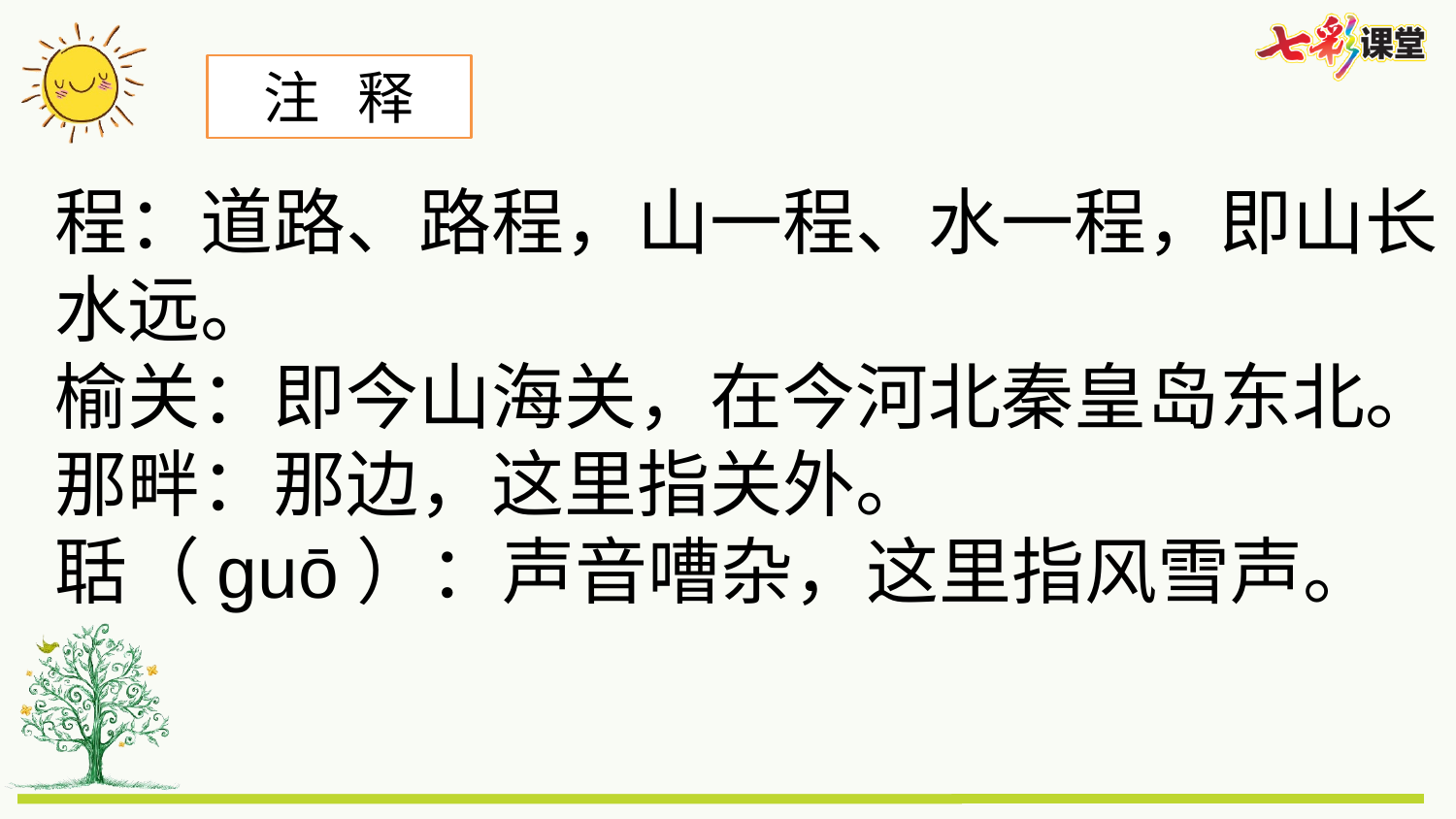

注   释
程：道路、路程，山一程、水一程，即山长水远。
榆关：即今山海关，在今河北秦皇岛东北。
那畔：那边，这里指关外。
聒（guō）：声音嘈杂，这里指风雪声。